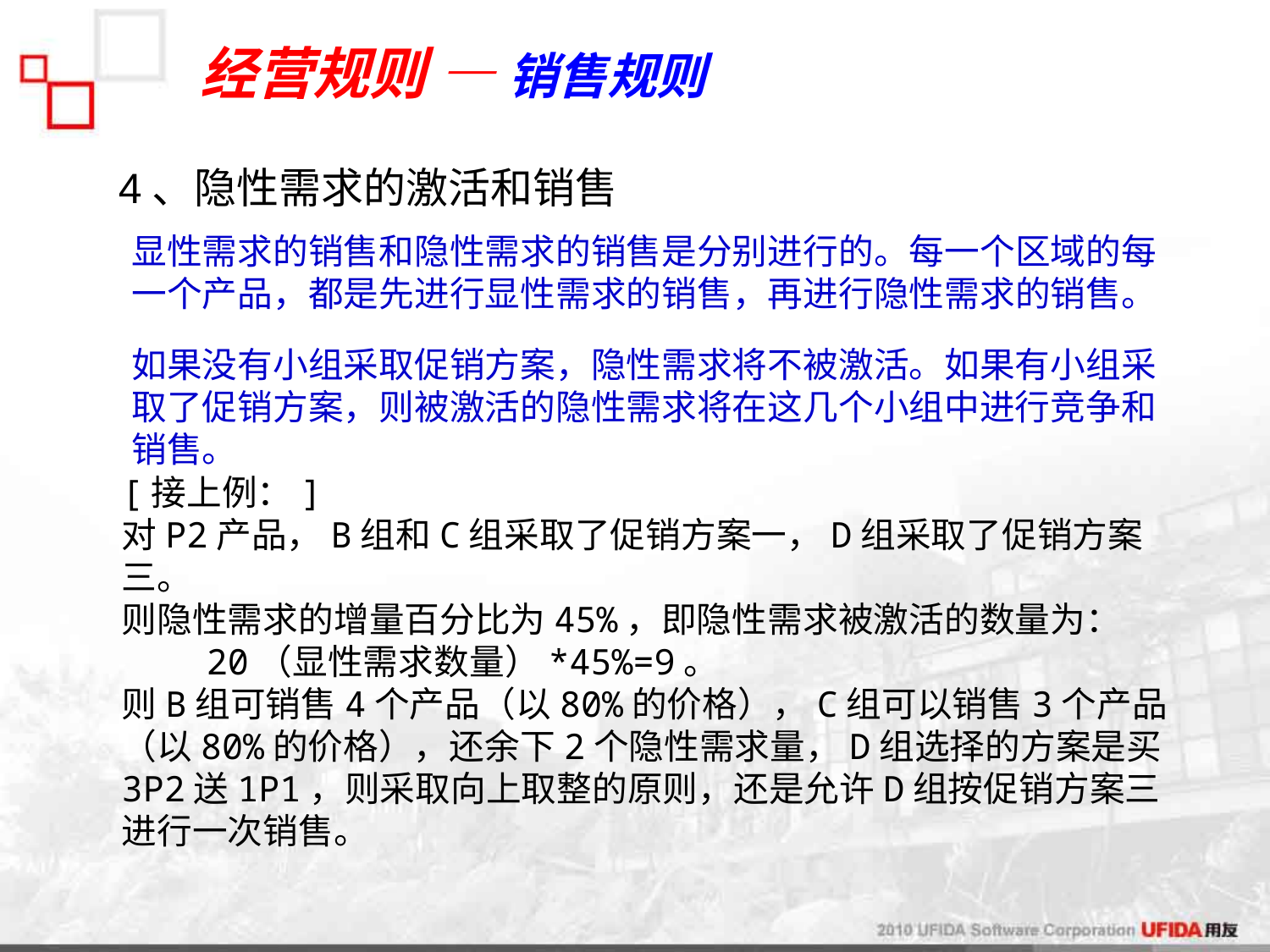

经营规则 — 销售规则
4、隐性需求的激活和销售
显性需求的销售和隐性需求的销售是分别进行的。每一个区域的每一个产品，都是先进行显性需求的销售，再进行隐性需求的销售。
如果没有小组采取促销方案，隐性需求将不被激活。如果有小组采取了促销方案，则被激活的隐性需求将在这几个小组中进行竞争和销售。
[接上例：]
对P2产品，B组和C组采取了促销方案一，D组采取了促销方案三。
则隐性需求的增量百分比为45%，即隐性需求被激活的数量为：
    20（显性需求数量）*45%=9。
则B组可销售4个产品（以80%的价格），C组可以销售3个产品（以80%的价格），还余下2个隐性需求量，D组选择的方案是买3P2送1P1，则采取向上取整的原则，还是允许D组按促销方案三进行一次销售。